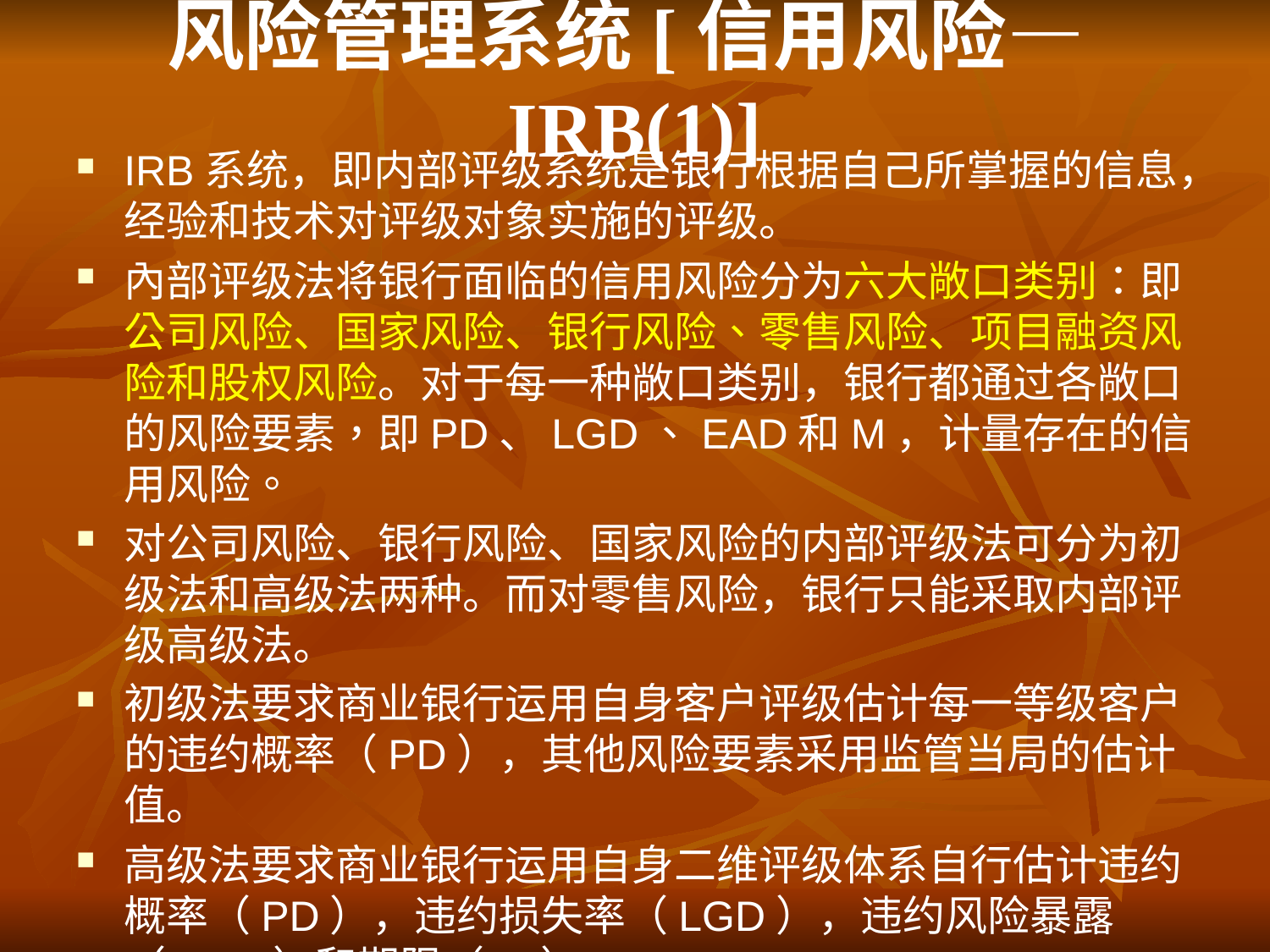

# 风险管理系统[信用风险—IRB(1)]
IRB系统，即内部评级系统是银行根据自己所掌握的信息，经验和技术对评级对象实施的评级。
內部评级法将银行面临的信用风险分为六大敞口类别：即公司风险、国家风险、银行风险、零售风险、项目融资风险和股权风险。对于每一种敞口类别，银行都通过各敞口的风险要素，即PD、LGD、EAD和M，计量存在的信用风险。
对公司风险、银行风险、国家风险的内部评级法可分为初级法和高级法两种。而对零售风险，银行只能采取内部评级高级法。
初级法要求商业银行运用自身客户评级估计每一等级客户的违约概率（PD），其他风险要素采用监管当局的估计值。
高级法要求商业银行运用自身二维评级体系自行估计违约概率（PD），违约损失率（LGD），违约风险暴露（EAD）和期限（M）。